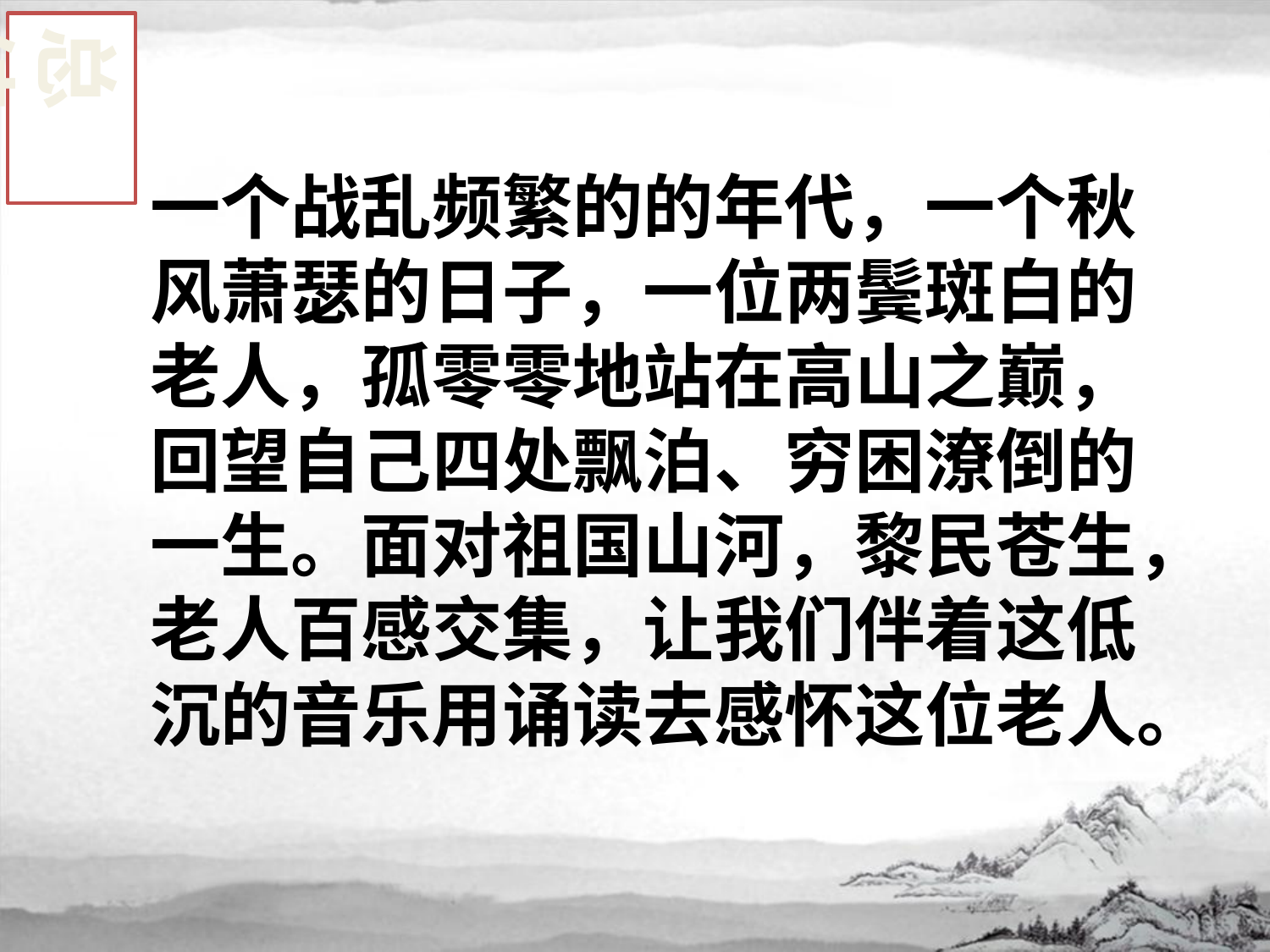

总结
一个战乱频繁的的年代，一个秋风萧瑟的日子，一位两鬓斑白的老人，孤零零地站在高山之巅，回望自己四处飘泊、穷困潦倒的一生。面对祖国山河，黎民苍生，老人百感交集，让我们伴着这低沉的音乐用诵读去感怀这位老人。